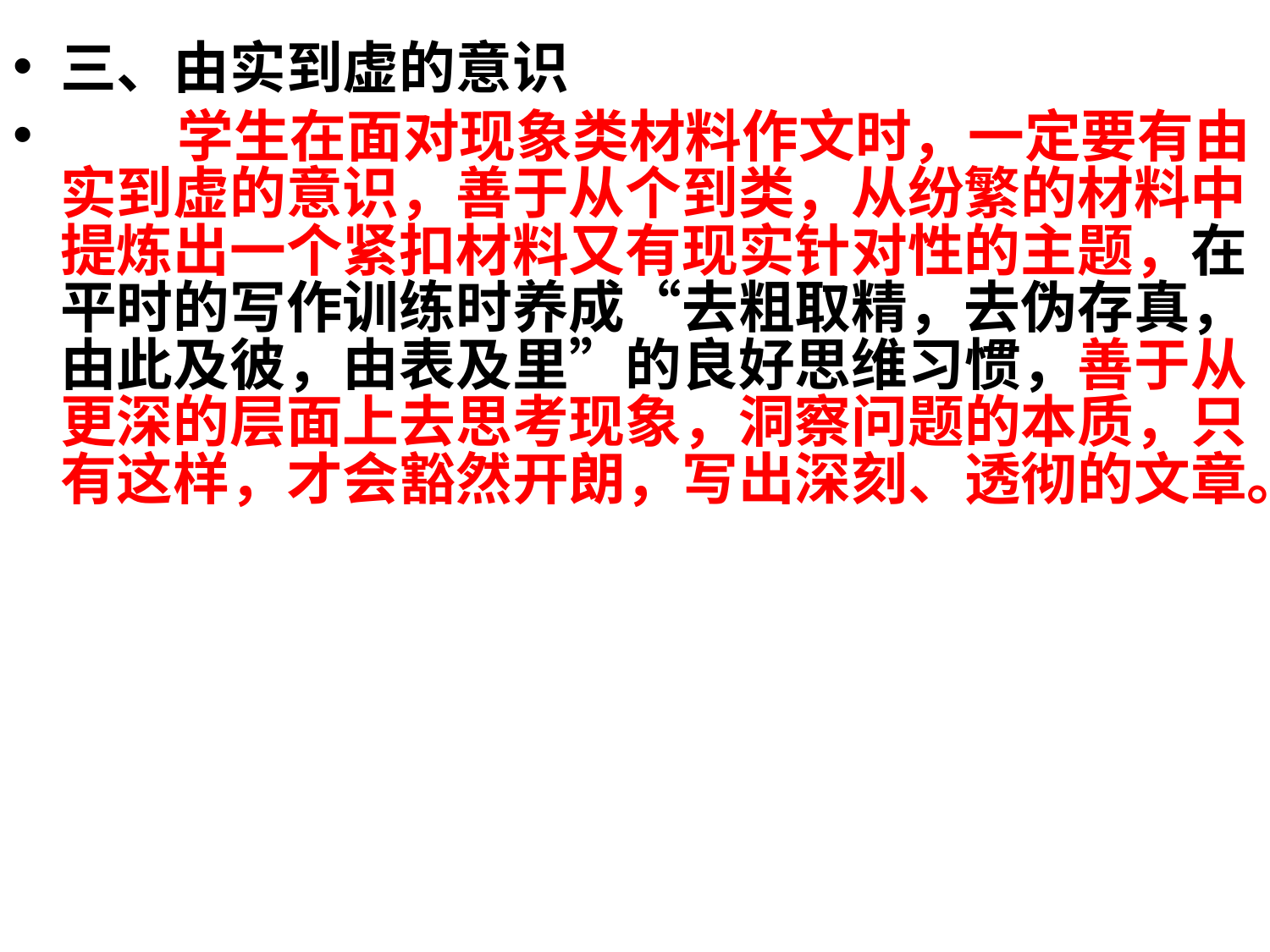

三、由实到虚的意识
        学生在面对现象类材料作文时，一定要有由实到虚的意识，善于从个到类，从纷繁的材料中提炼出一个紧扣材料又有现实针对性的主题，在平时的写作训练时养成“去粗取精，去伪存真，由此及彼，由表及里”的良好思维习惯，善于从更深的层面上去思考现象，洞察问题的本质，只有这样，才会豁然开朗，写出深刻、透彻的文章。